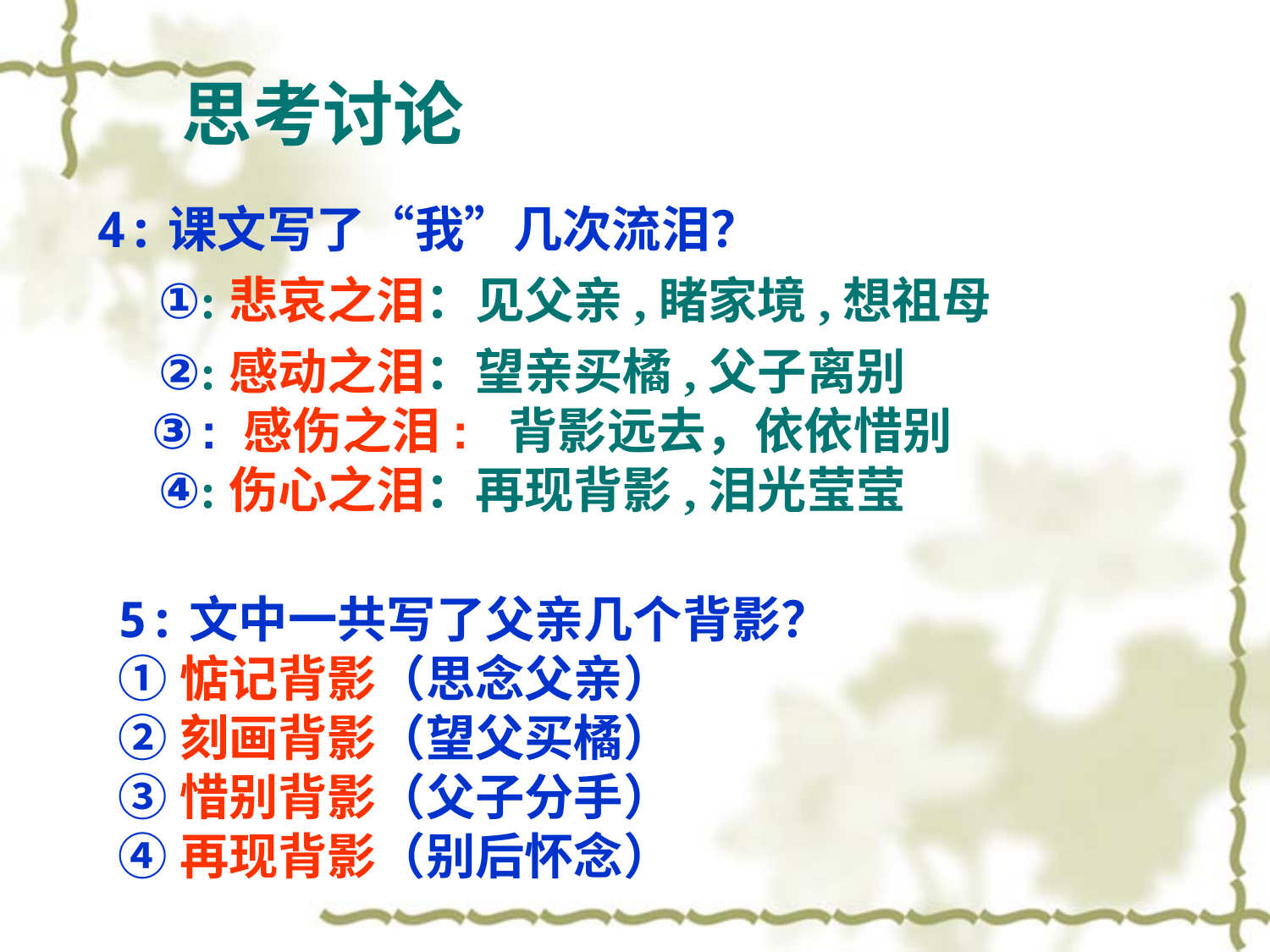

思考讨论
4:课文写了“我”几次流泪？
     ①:悲哀之泪：见父亲,睹家境,想祖母
     ②:感动之泪：望亲买橘,父子离别
    ③: 感伤之泪:  背影远去，依依惜别
     ④:伤心之泪：再现背影,泪光莹莹
5:文中一共写了父亲几个背影？
①惦记背影（思念父亲）
②刻画背影（望父买橘）
③惜别背影（父子分手）
④再现背影（别后怀念）